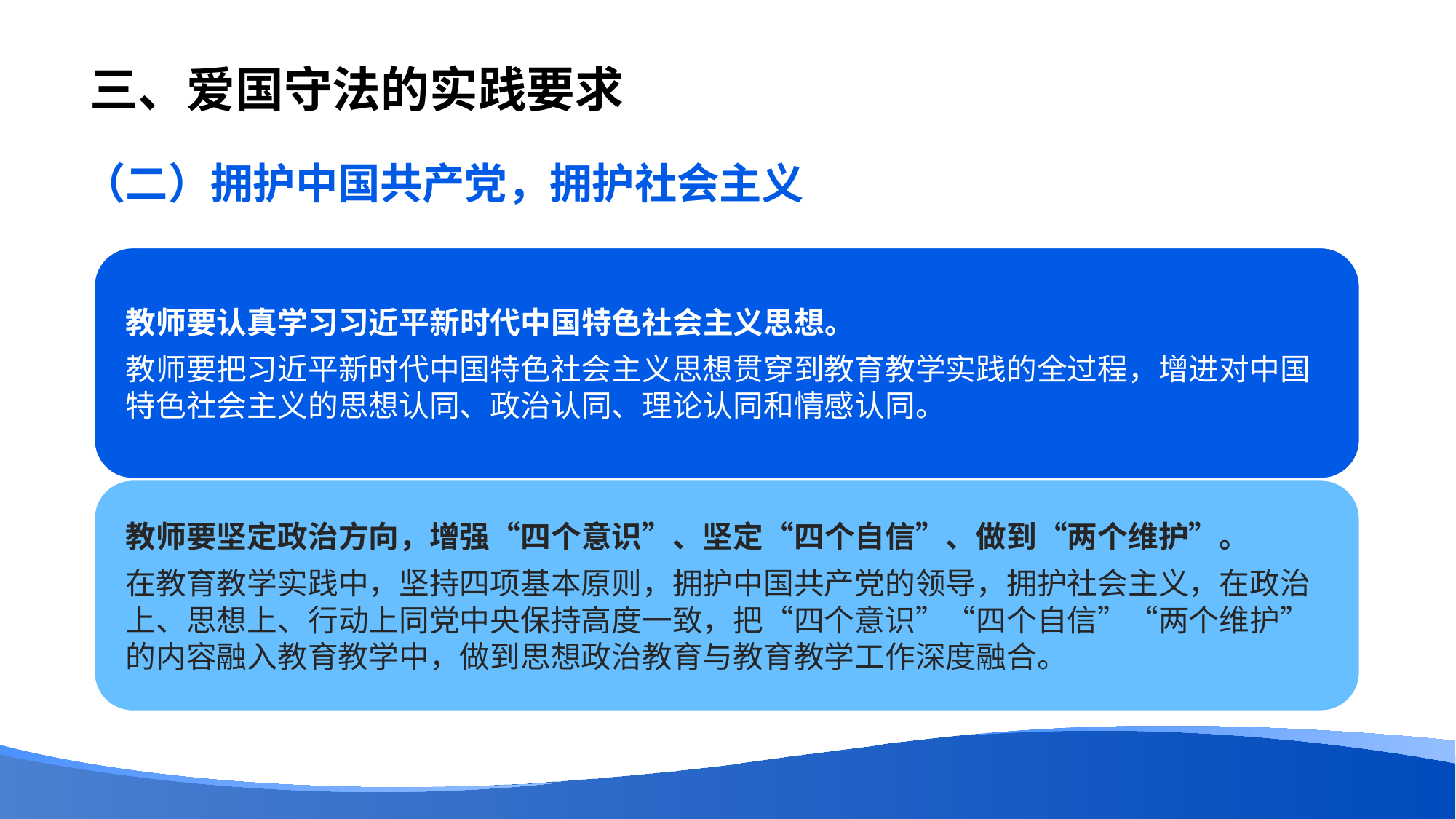

# 三、爱国守法的实践要求
（二）拥护中国共产党，拥护社会主义
教师要认真学习习近平新时代中国特色社会主义思想。
教师要把习近平新时代中国特色社会主义思想贯穿到教育教学实践的全过程，增进对中国特色社会主义的思想认同、政治认同、理论认同和情感认同。
教师要坚定政治方向，增强“四个意识”、坚定“四个自信”、做到“两个维护”。
在教育教学实践中，坚持四项基本原则，拥护中国共产党的领导，拥护社会主义，在政治上、思想上、行动上同党中央保持高度一致，把“四个意识”“四个自信”“两个维护”的内容融入教育教学中，做到思想政治教育与教育教学工作深度融合。